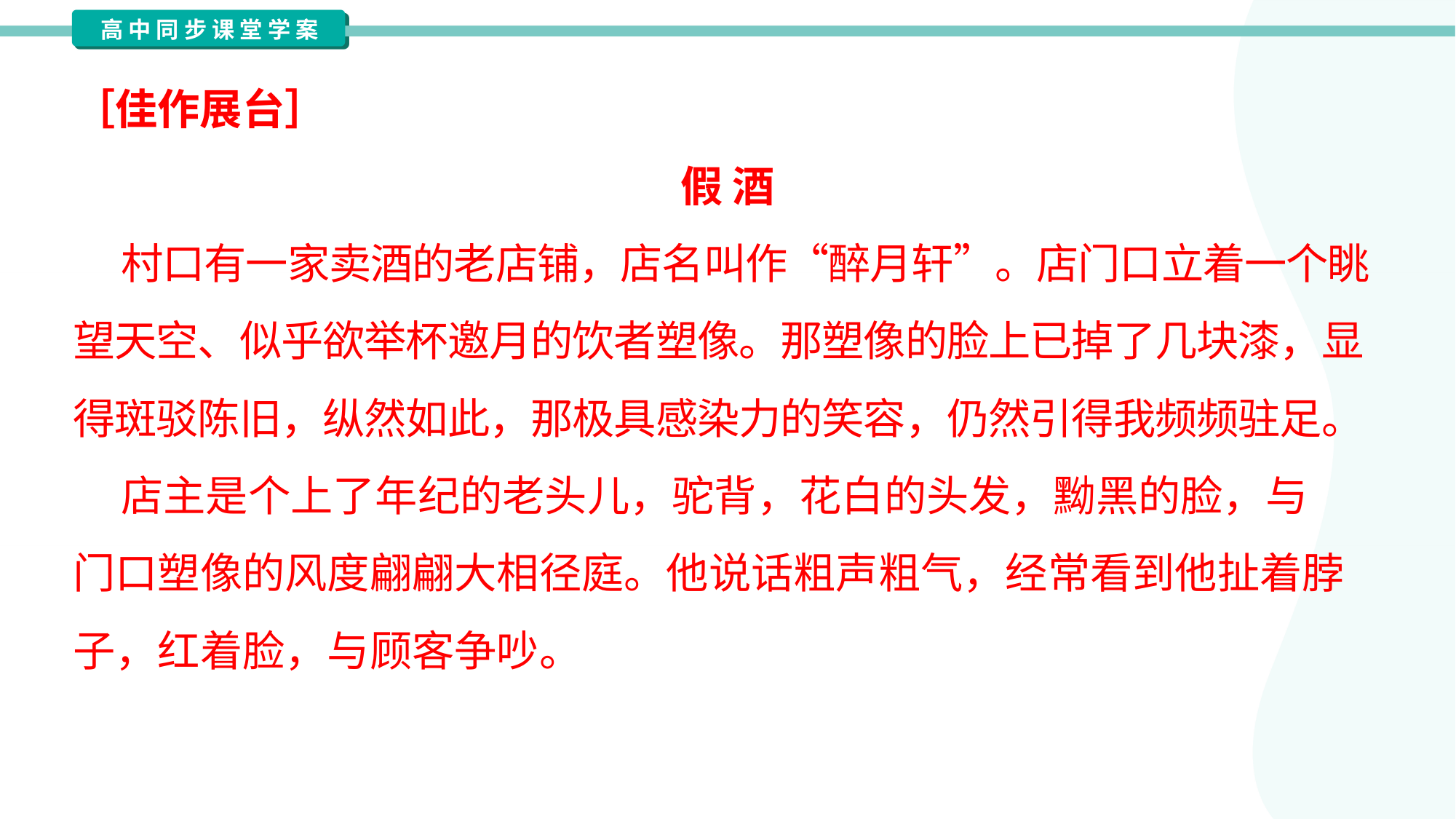

［佳作展台］
假 酒
    村口有一家卖酒的老店铺，店名叫作“醉月轩”。店门口立着一个眺
望天空、似乎欲举杯邀月的饮者塑像。那塑像的脸上已掉了几块漆，显
得斑驳陈旧，纵然如此，那极具感染力的笑容，仍然引得我频频驻足。
    店主是个上了年纪的老头儿，驼背，花白的头发，黝黑的脸，与
门口塑像的风度翩翩大相径庭。他说话粗声粗气，经常看到他扯着脖
子，红着脸，与顾客争吵。